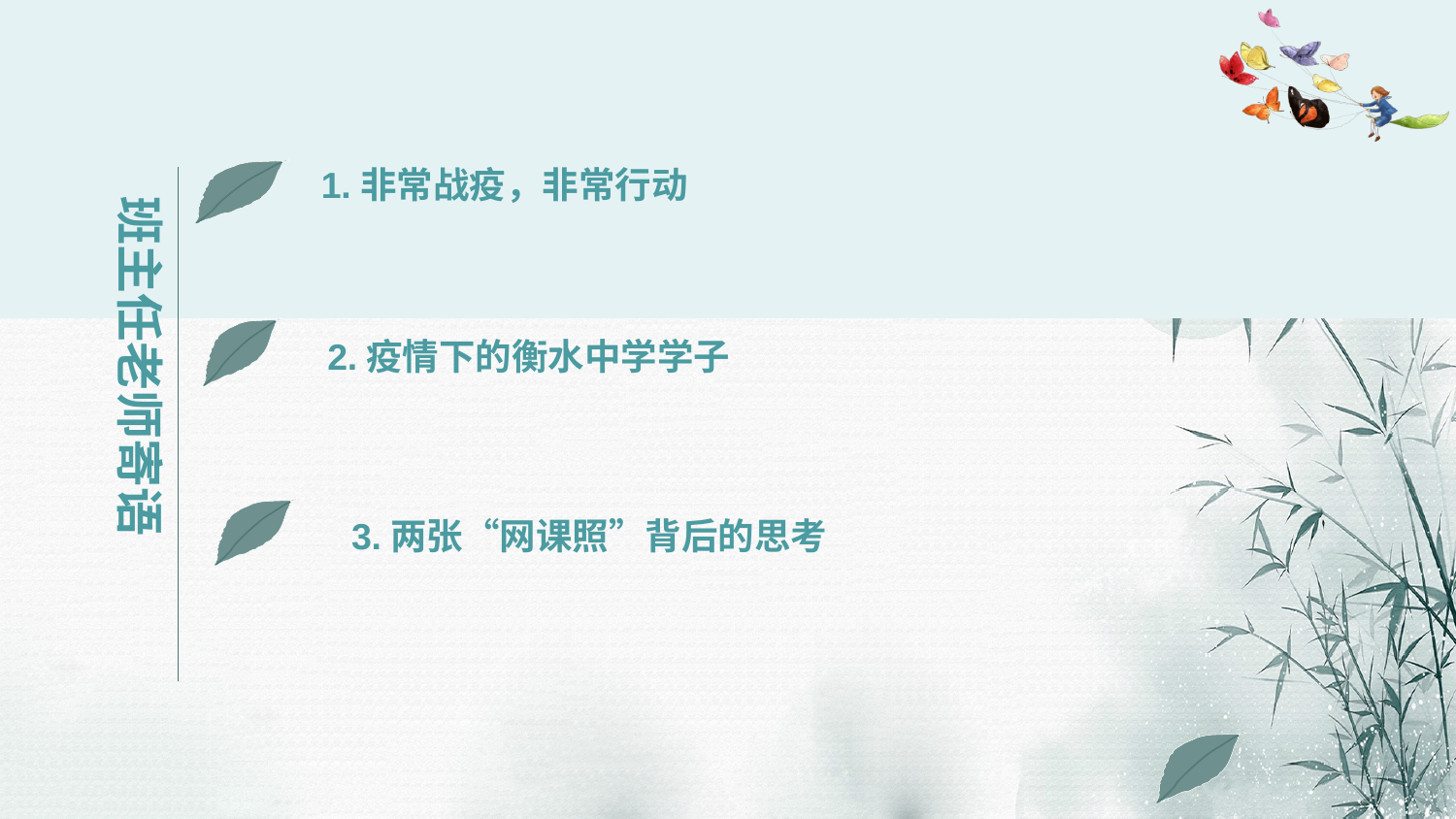

1.非常战疫，非常行动

班主任老师寄语
   2.疫情下的衡水中学学子

 3.两张“网课照”背后的思考